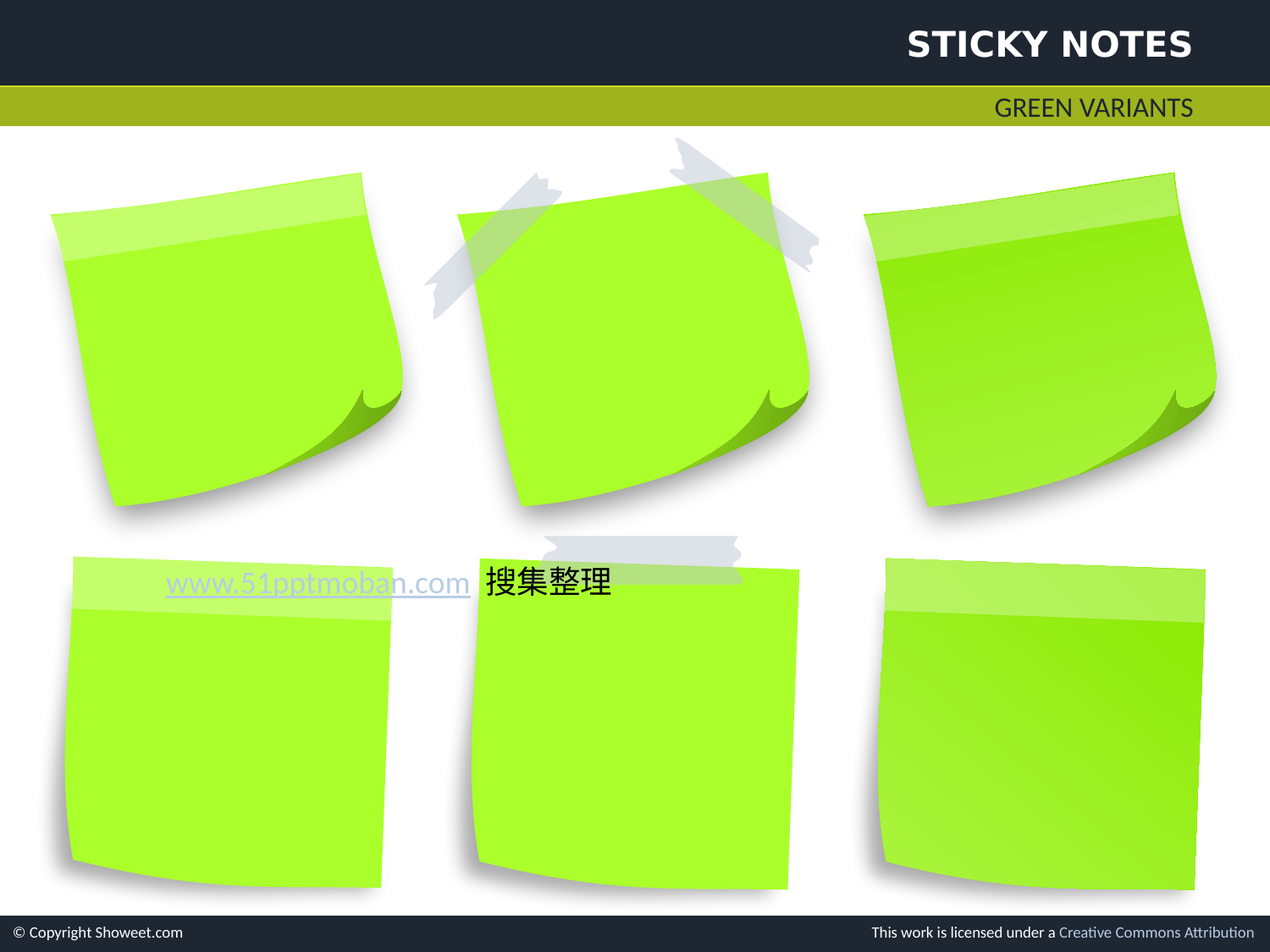

# Sticky Notes
Green Variants

www.51pptmoban.com 搜集整理